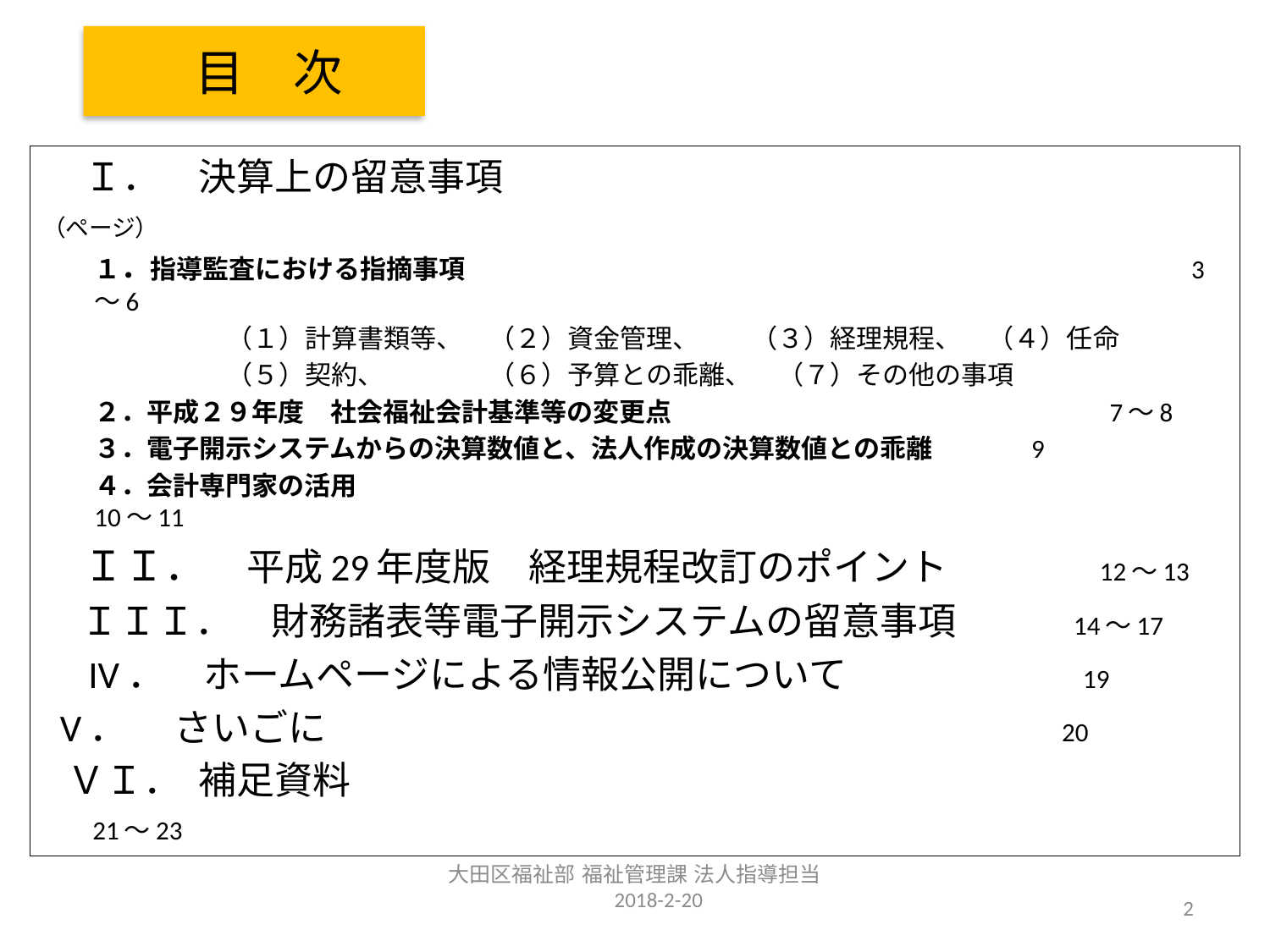

# 目　次
    Ｉ．　決算上の留意事項　　　　　　　　　　　　　　　　　  　（ページ）
１．指導監査における指摘事項　　　　　　　　　　　　　　　　　　　　　　　  　   　      3～6
　　　　　　　（１）計算書類等、　（２）資金管理、　　（３）経理規程、　（４）任命
　　　　　　　（５）契約、　　　　（６）予算との乖離、　（７）その他の事項
２．平成２９年度　社会福祉会計基準等の変更点　　　　　　　　　　　   　　   　     7～8
３．電子開示システムからの決算数値と、法人作成の決算数値との乖離　     　  9
４．会計専門家の活用　　　　　　　　　　　　　　　　　　　　　　  　　　　　   　  　       10～11
　ＩＩ．　平成29年度版　経理規程改訂のポイント                 12～13
　ＩＩＩ．　財務諸表等電子開示システムの留意事項             14～17
　IV．　ホームページによる情報公開について　　                  19
  V．　 さいごに                                                        　 　　　           20
  ＶＩ．  補足資料　　　　　　　　　　　　　　　　　　　　　　　      21～23
大田区福祉部 福祉管理課 法人指導担当　　2018-2-20

2